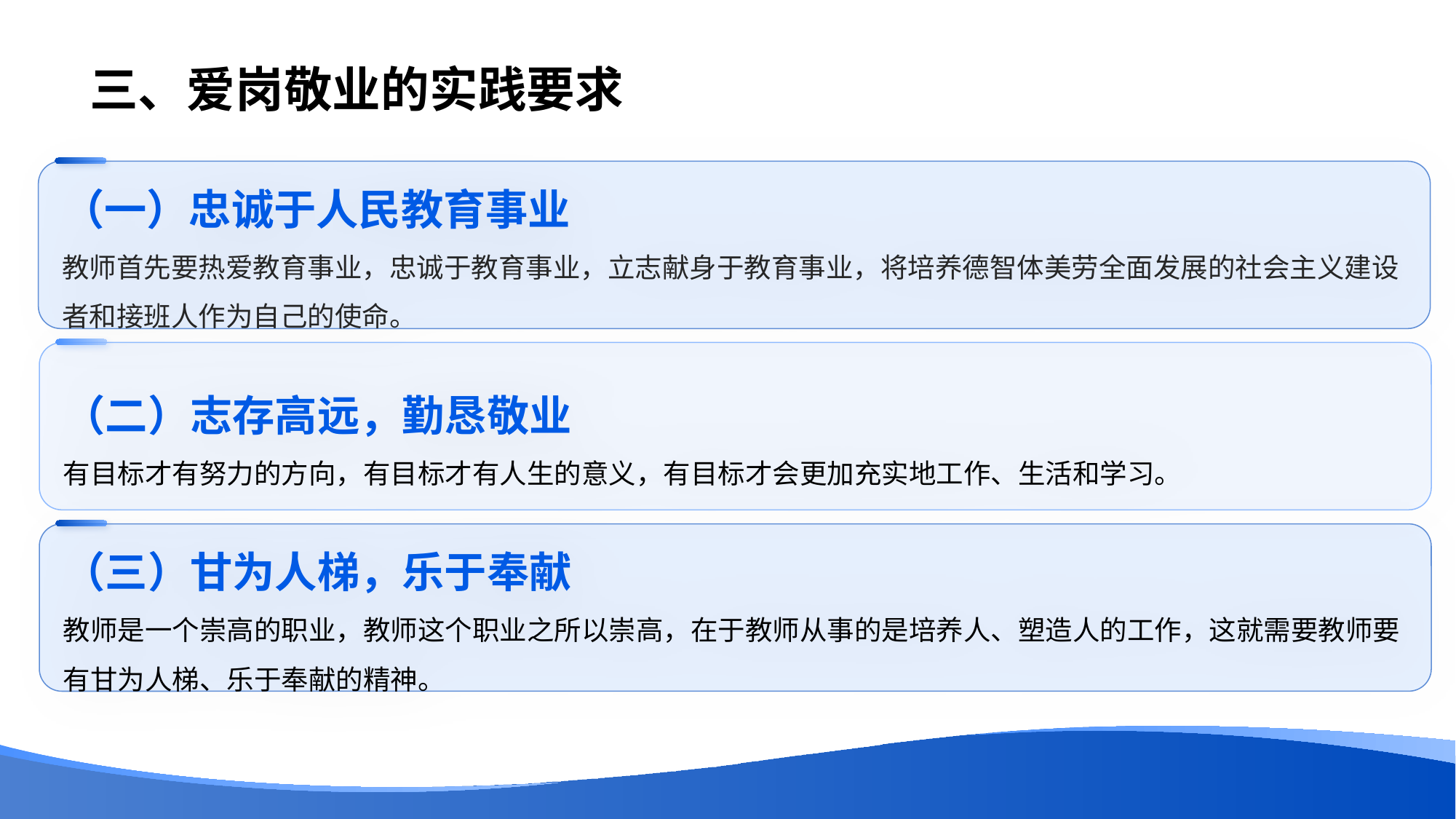

# 三、爱岗敬业的实践要求

（一）忠诚于人民教育事业
教师首先要热爱教育事业，忠诚于教育事业，立志献身于教育事业，将培养德智体美劳全面发展的社会主义建设者和接班人作为自己的使命。

（二）志存高远，勤恳敬业
有目标才有努力的方向，有目标才有人生的意义，有目标才会更加充实地工作、生活和学习。

（三）甘为人梯，乐于奉献
教师是一个崇高的职业，教师这个职业之所以崇高，在于教师从事的是培养人、塑造人的工作，这就需要教师要有甘为人梯、乐于奉献的精神。